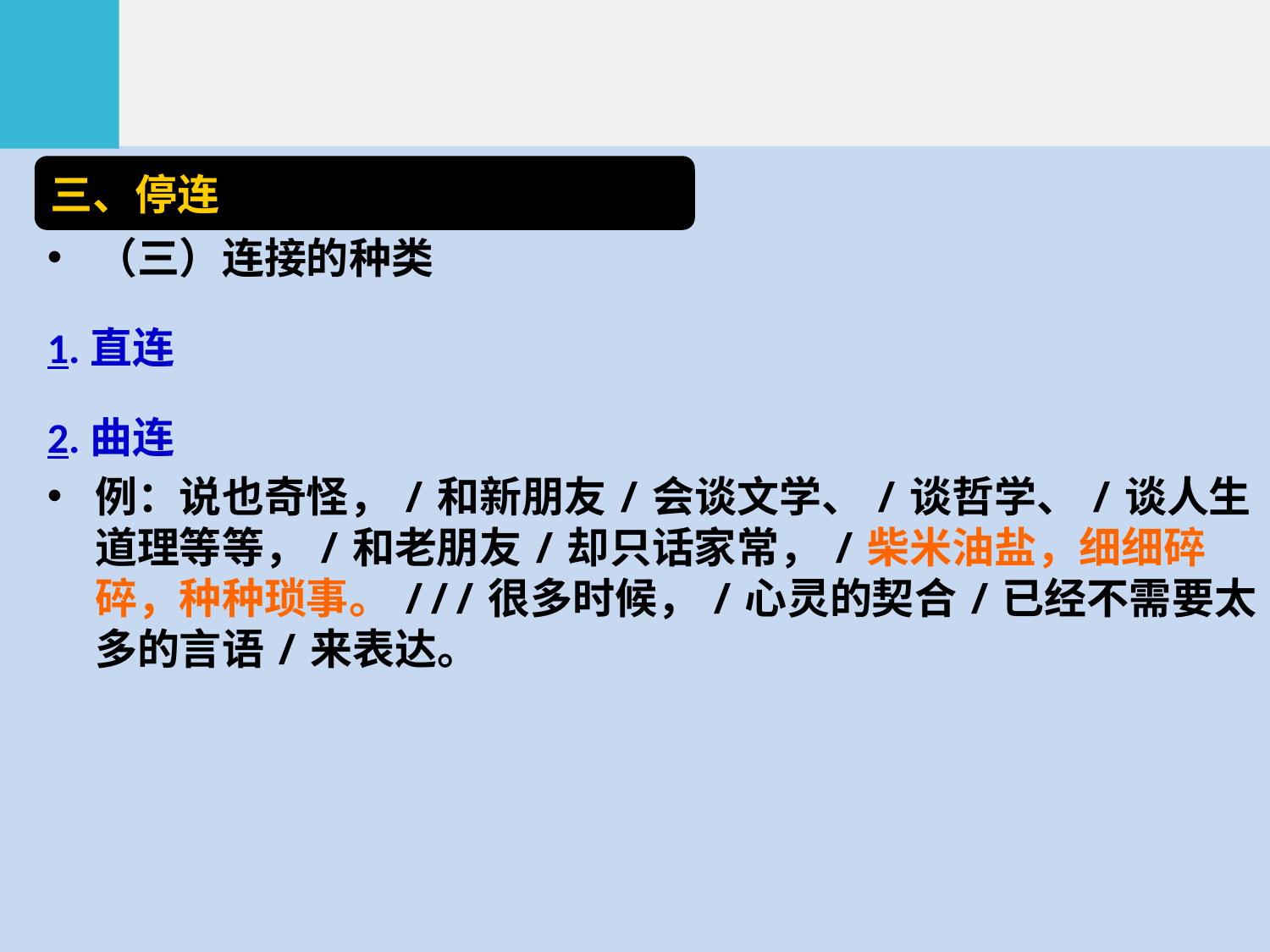

三、停连

（三）连接的种类
1.直连
2.曲连
例：说也奇怪，/和新朋友/会谈文学、/谈哲学、/谈人生道理等等，/和老朋友/却只话家常，/柴米油盐，细细碎碎，种种琐事。///很多时候，/心灵的契合/已经不需要太多的言语/来表达。